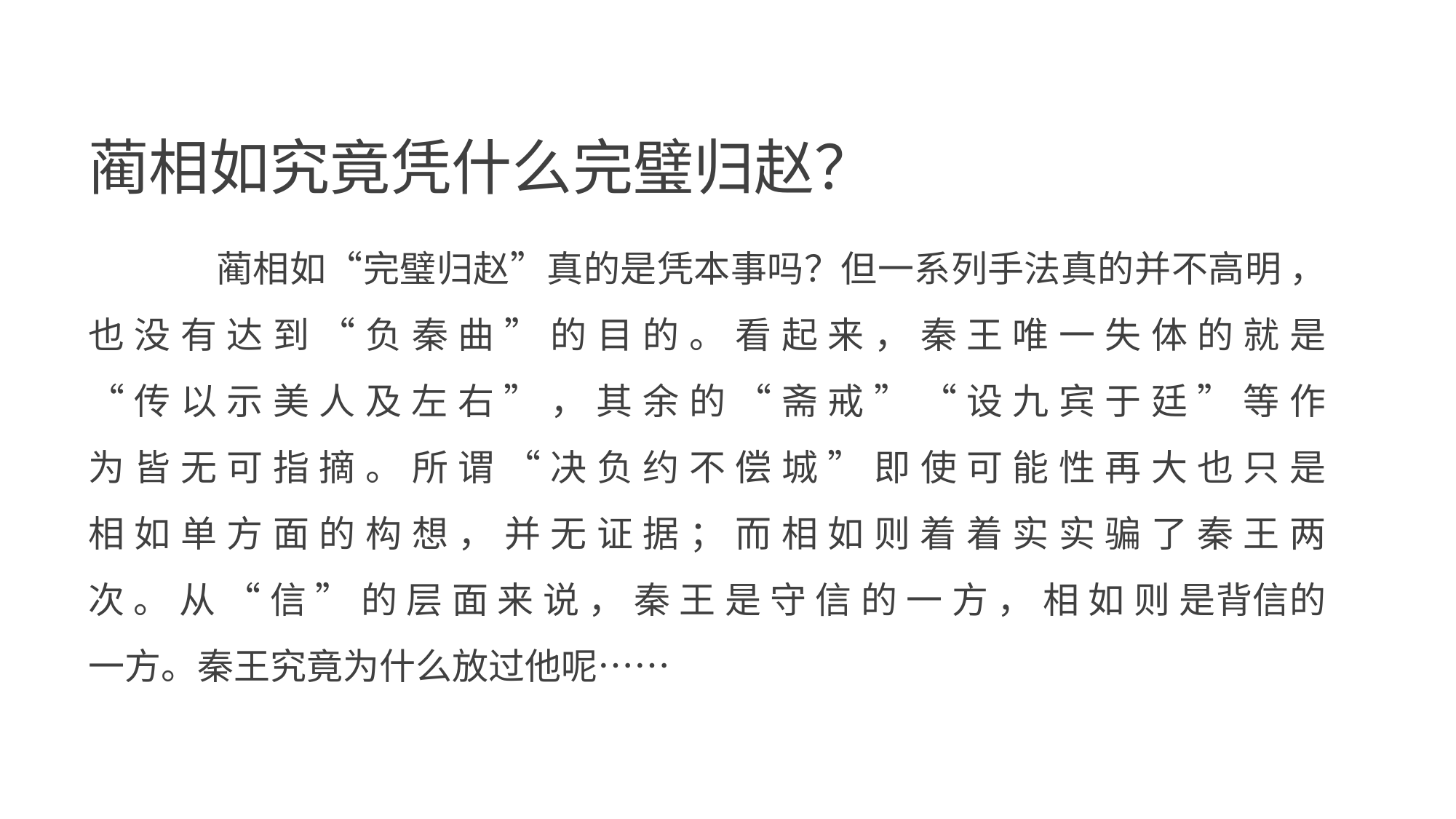

蔺相如究竟凭什么完璧归赵？
蔺相如“完璧归赵”真的是凭本事吗？但一系列手法真的并不高明 ， 也 没 有 达 到 “ 负 秦 曲 ” 的 目 的 。 看 起 来 ， 秦 王 唯 一 失 体 的 就 是 “ 传 以 示 美 人 及 左 右 ” ， 其 余 的 “ 斋 戒 ” “ 设 九 宾 于 廷 ” 等 作 为 皆 无 可 指 摘 。 所 谓 “ 决 负 约 不 偿 城 ” 即 使 可 能 性 再 大 也 只 是 相 如 单 方 面 的 构 想 ， 并 无 证 据 ； 而 相 如 则 着 着 实 实 骗 了 秦 王 两 次 。 从 “ 信 ” 的 层 面 来 说 ， 秦 王 是 守 信 的 一 方 ， 相 如 则 是背信的一方。秦王究竟为什么放过他呢……